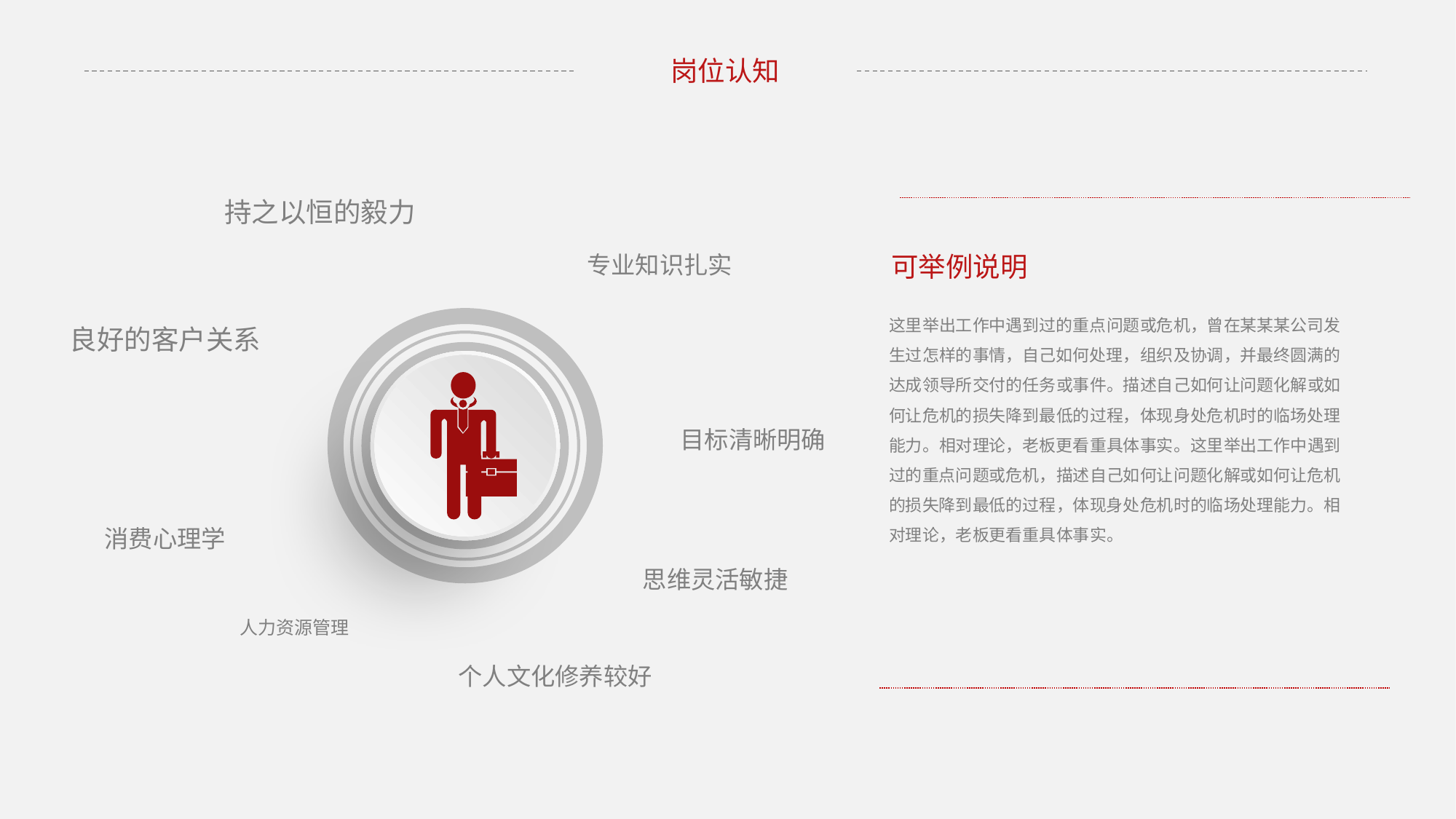

岗位认知
持之以恒的毅力
专业知识扎实
可举例说明
这里举出工作中遇到过的重点问题或危机，曾在某某某公司发生过怎样的事情，自己如何处理，组织及协调，并最终圆满的达成领导所交付的任务或事件。描述自己如何让问题化解或如何让危机的损失降到最低的过程，体现身处危机时的临场处理能力。相对理论，老板更看重具体事实。这里举出工作中遇到过的重点问题或危机，描述自己如何让问题化解或如何让危机的损失降到最低的过程，体现身处危机时的临场处理能力。相对理论，老板更看重具体事实。

良好的客户关系

目标清晰明确
消费心理学
思维灵活敏捷
人力资源管理
个人文化修养较好